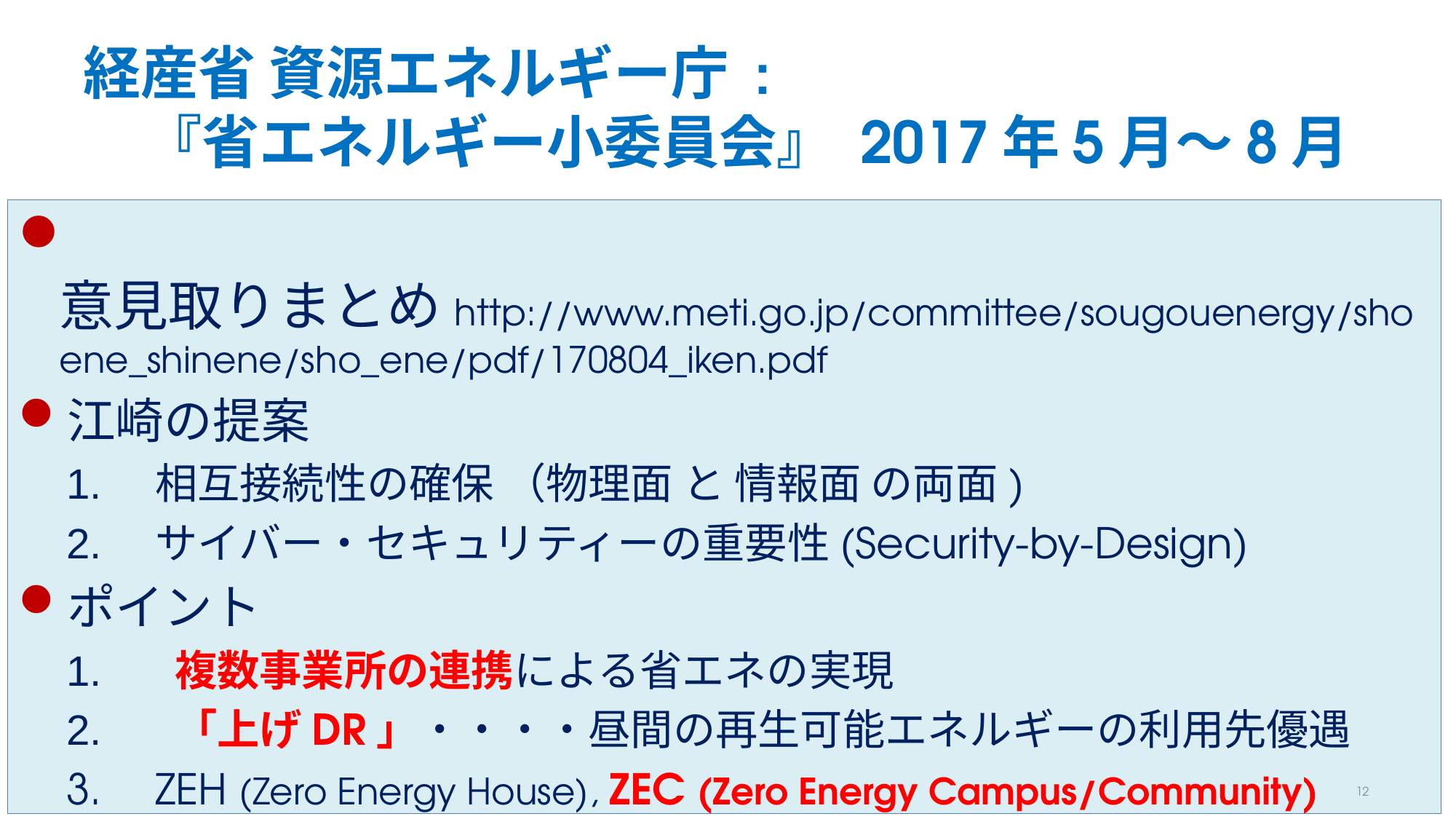

# 経産省 資源エネルギー庁 : 『省エネルギー小委員会』 2017年5月～8月
 意見取りまとめhttp://www.meti.go.jp/committee/sougouenergy/shoene_shinene/sho_ene/pdf/170804_iken.pdf
江崎の提案
相互接続性の確保 （物理面 と 情報面 の両面)
サイバー・セキュリティーの重要性(Security-by-Design)
ポイント
 複数事業所の連携による省エネの実現
 「上げDR」・・・・昼間の再生可能エネルギーの利用先優遇
ZEH (Zero Energy House), ZEC (Zero Energy Campus/Community)
 12